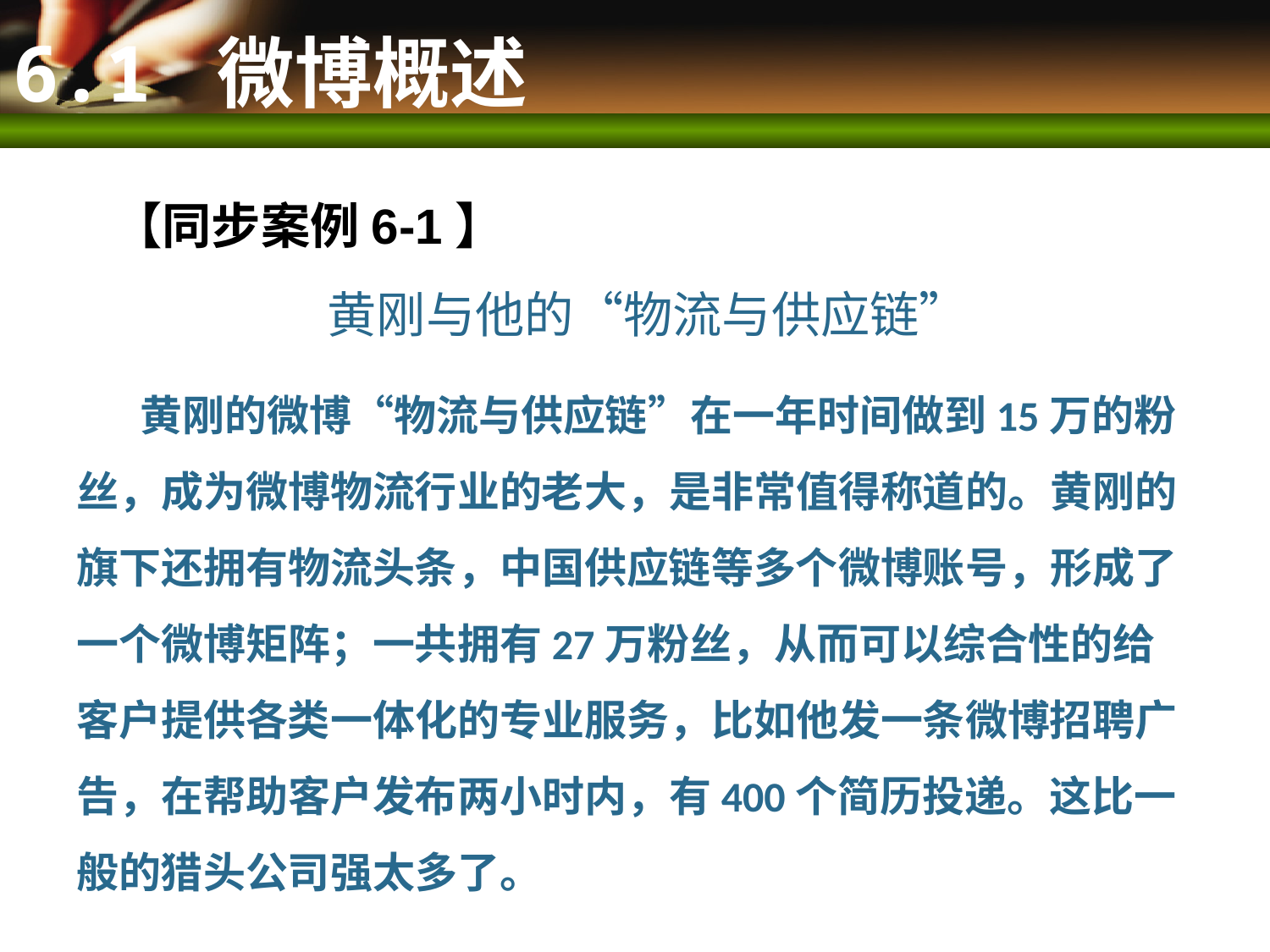

6.1 微博概述
【同步案例6-1】
黄刚与他的“物流与供应链”
黄刚的微博“物流与供应链”在一年时间做到15万的粉丝，成为微博物流行业的老大，是非常值得称道的。黄刚的旗下还拥有物流头条，中国供应链等多个微博账号，形成了一个微博矩阵；一共拥有27万粉丝，从而可以综合性的给客户提供各类一体化的专业服务，比如他发一条微博招聘广告，在帮助客户发布两小时内，有400个简历投递。这比一般的猎头公司强太多了。